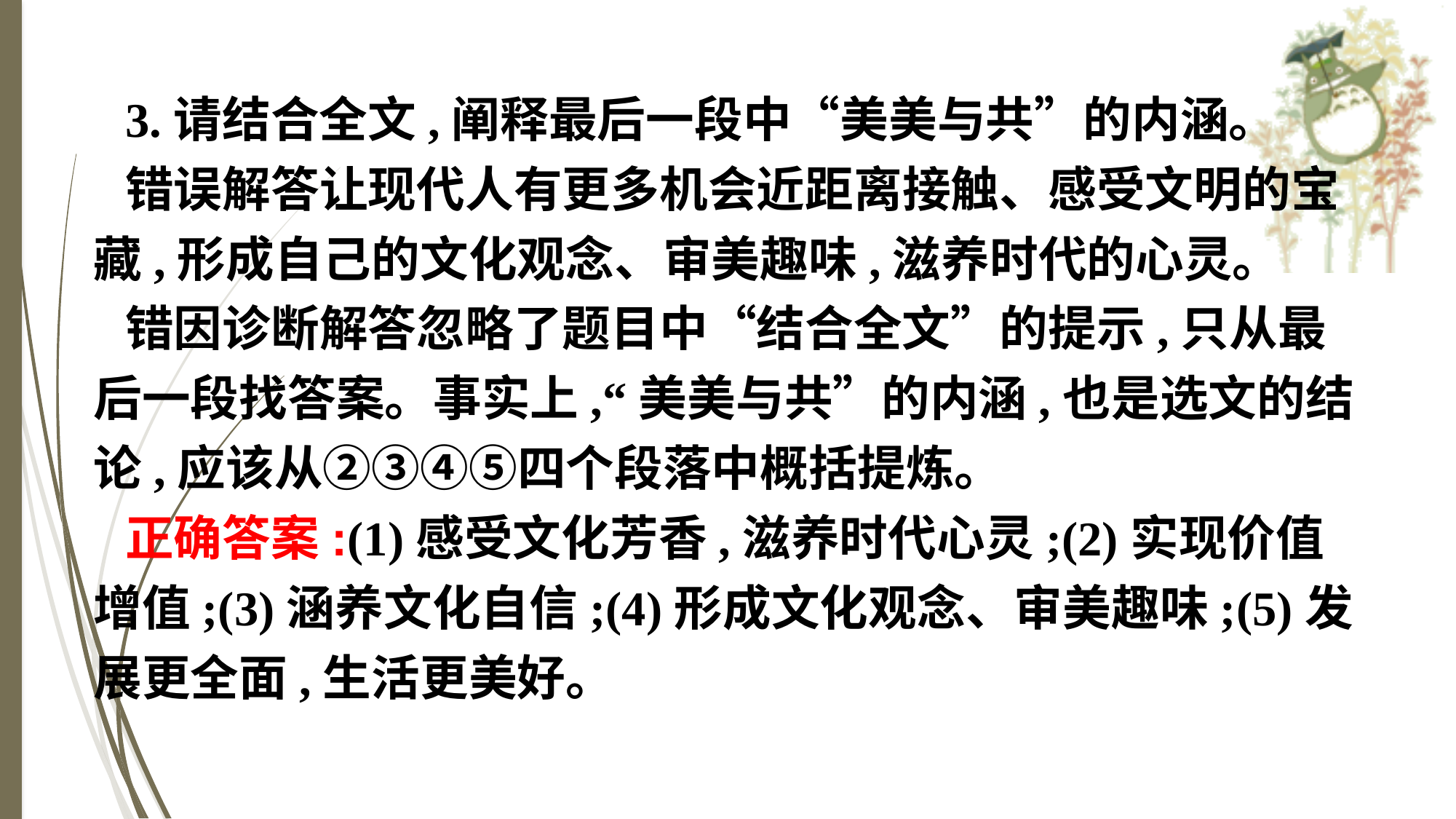

3.请结合全文,阐释最后一段中“美美与共”的内涵。
错误解答让现代人有更多机会近距离接触、感受文明的宝藏,形成自己的文化观念、审美趣味,滋养时代的心灵。
错因诊断解答忽略了题目中“结合全文”的提示,只从最后一段找答案。事实上,“美美与共”的内涵,也是选文的结论,应该从②③④⑤四个段落中概括提炼。
正确答案:(1)感受文化芳香,滋养时代心灵;(2)实现价值增值;(3)涵养文化自信;(4)形成文化观念、审美趣味;(5)发展更全面,生活更美好。